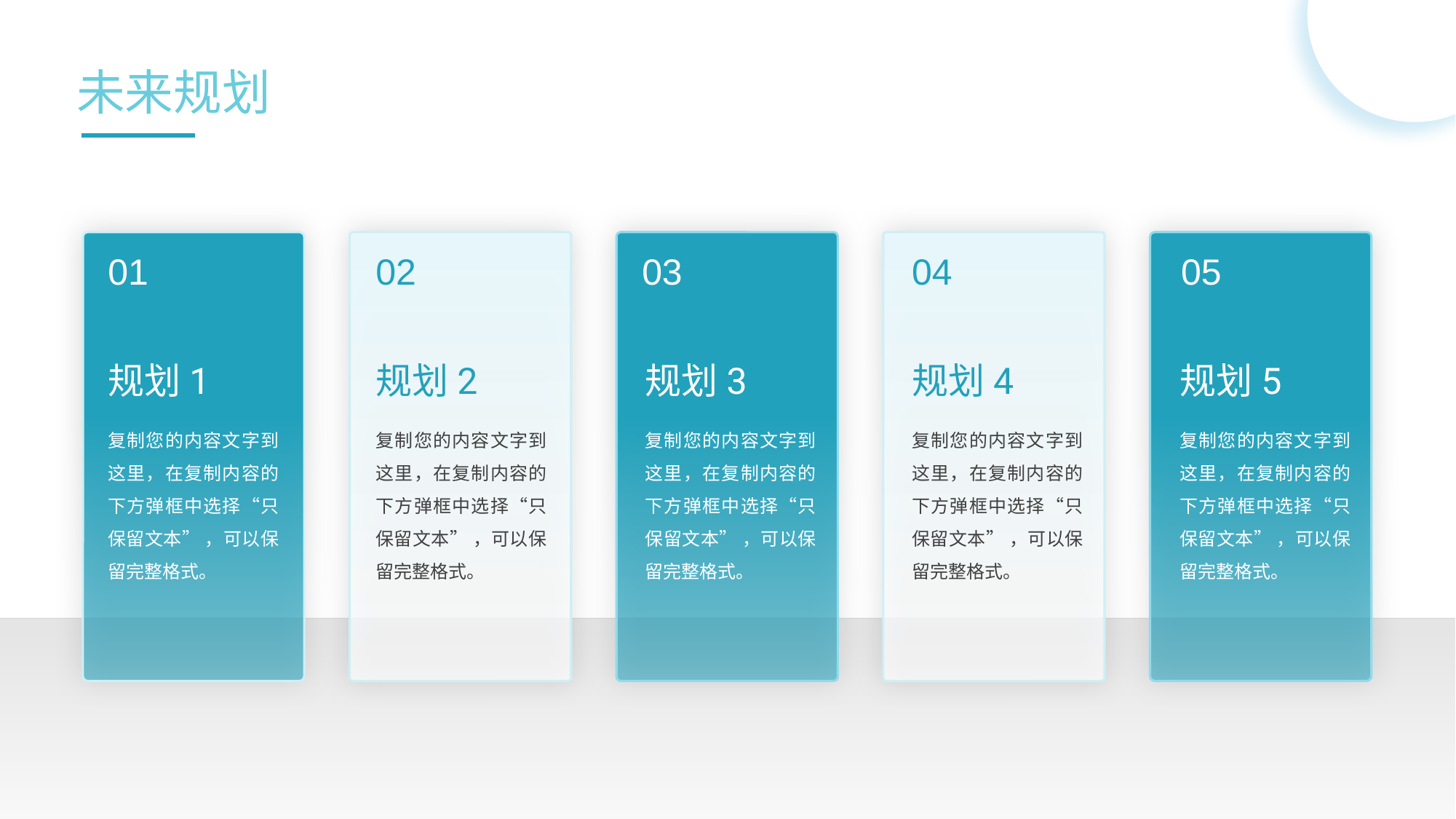

未来规划

01
02
03
04
05
规划1
规划2
规划3
规划4
规划5
复制您的内容文字到这里，在复制内容的下方弹框中选择“只保留文本” ，可以保留完整格式。
复制您的内容文字到这里，在复制内容的下方弹框中选择“只保留文本” ，可以保留完整格式。
复制您的内容文字到这里，在复制内容的下方弹框中选择“只保留文本” ，可以保留完整格式。
复制您的内容文字到这里，在复制内容的下方弹框中选择“只保留文本” ，可以保留完整格式。
复制您的内容文字到这里，在复制内容的下方弹框中选择“只保留文本” ，可以保留完整格式。